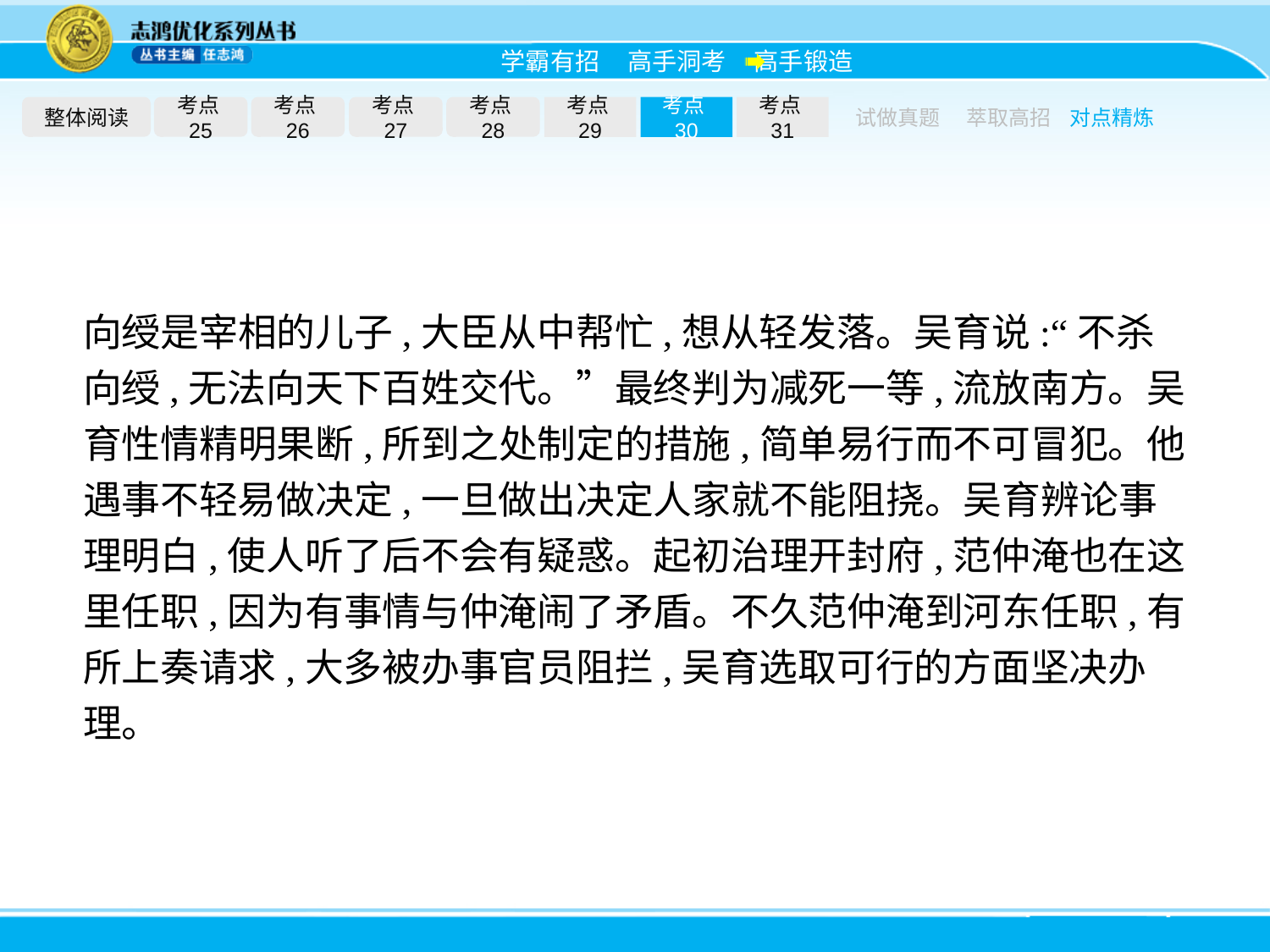

整体阅读
考点25
考点26
考点27
考点28
考点29
考点30
考点31
试做真题
萃取高招
对点精炼
向绶是宰相的儿子,大臣从中帮忙,想从轻发落。吴育说:“不杀向绶,无法向天下百姓交代。”最终判为减死一等,流放南方。吴育性情精明果断,所到之处制定的措施,简单易行而不可冒犯。他遇事不轻易做决定,一旦做出决定人家就不能阻挠。吴育辨论事理明白,使人听了后不会有疑惑。起初治理开封府,范仲淹也在这里任职,因为有事情与仲淹闹了矛盾。不久范仲淹到河东任职,有所上奏请求,大多被办事官员阻拦,吴育选取可行的方面坚决办理。